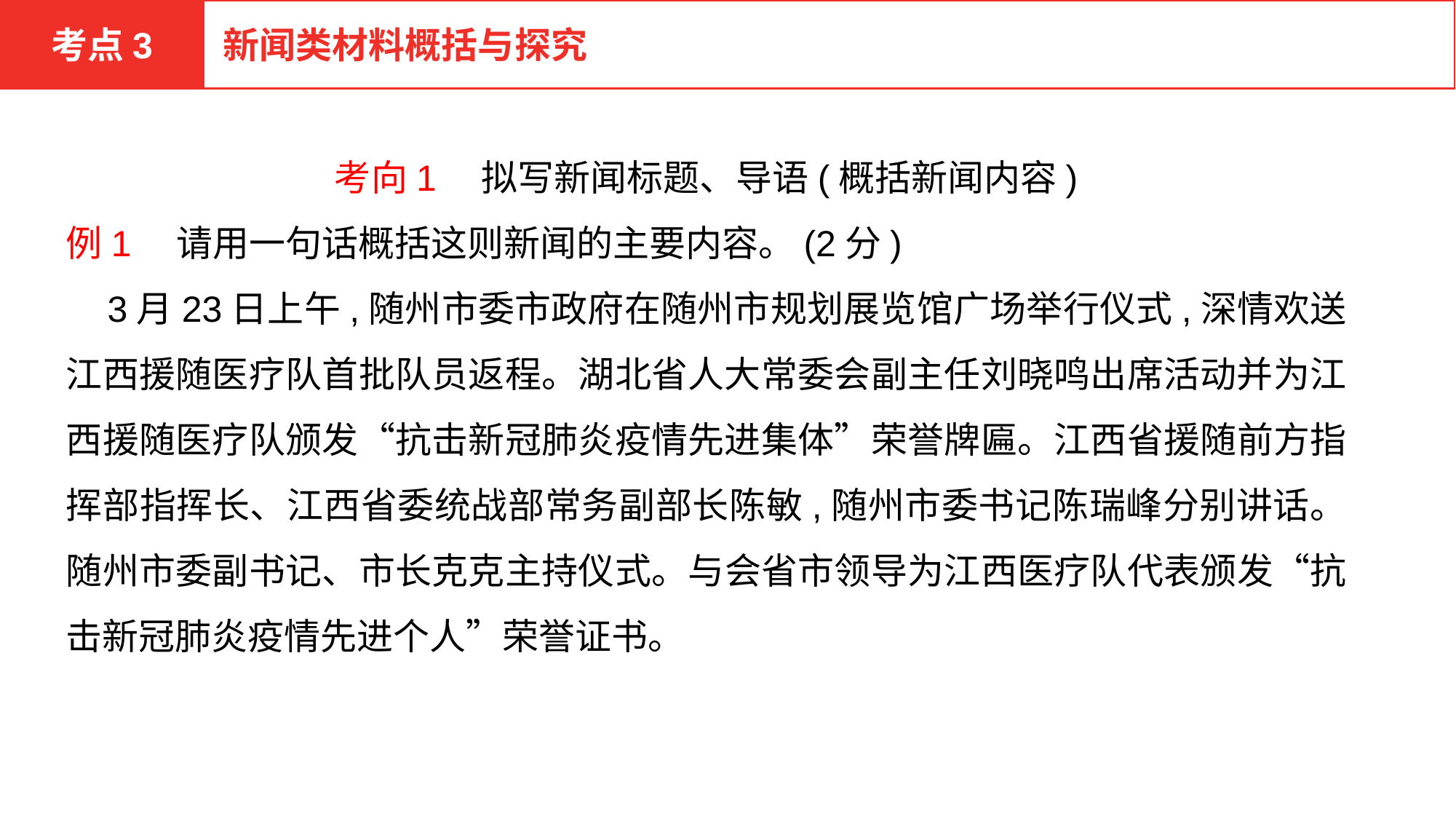

考点3
新闻类材料概括与探究
考向1　拟写新闻标题、导语(概括新闻内容)
例1　请用一句话概括这则新闻的主要内容。(2分)
    3月23日上午,随州市委市政府在随州市规划展览馆广场举行仪式,深情欢送江西援随医疗队首批队员返程。湖北省人大常委会副主任刘晓鸣出席活动并为江西援随医疗队颁发“抗击新冠肺炎疫情先进集体”荣誉牌匾。江西省援随前方指挥部指挥长、江西省委统战部常务副部长陈敏,随州市委书记陈瑞峰分别讲话。随州市委副书记、市长克克主持仪式。与会省市领导为江西医疗队代表颁发“抗击新冠肺炎疫情先进个人”荣誉证书。